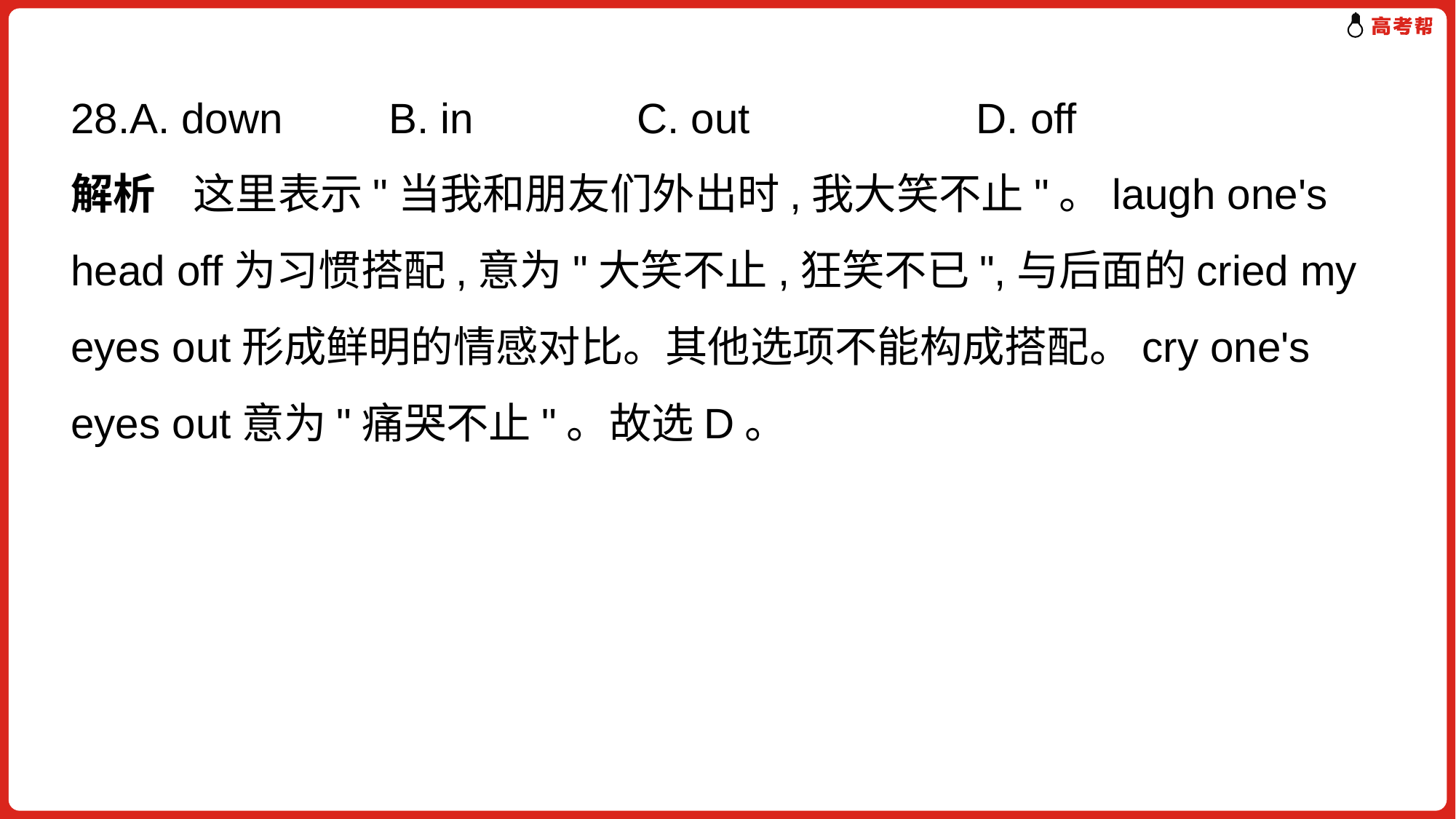

28.A. down	　     B. in	           C. out	            D. off
解析    这里表示"当我和朋友们外出时,我大笑不止"。laugh one's head off为习惯搭配,意为"大笑不止,狂笑不已",与后面的cried my eyes out形成鲜明的情感对比。其他选项不能构成搭配。cry one's eyes out意为"痛哭不止"。故选D。